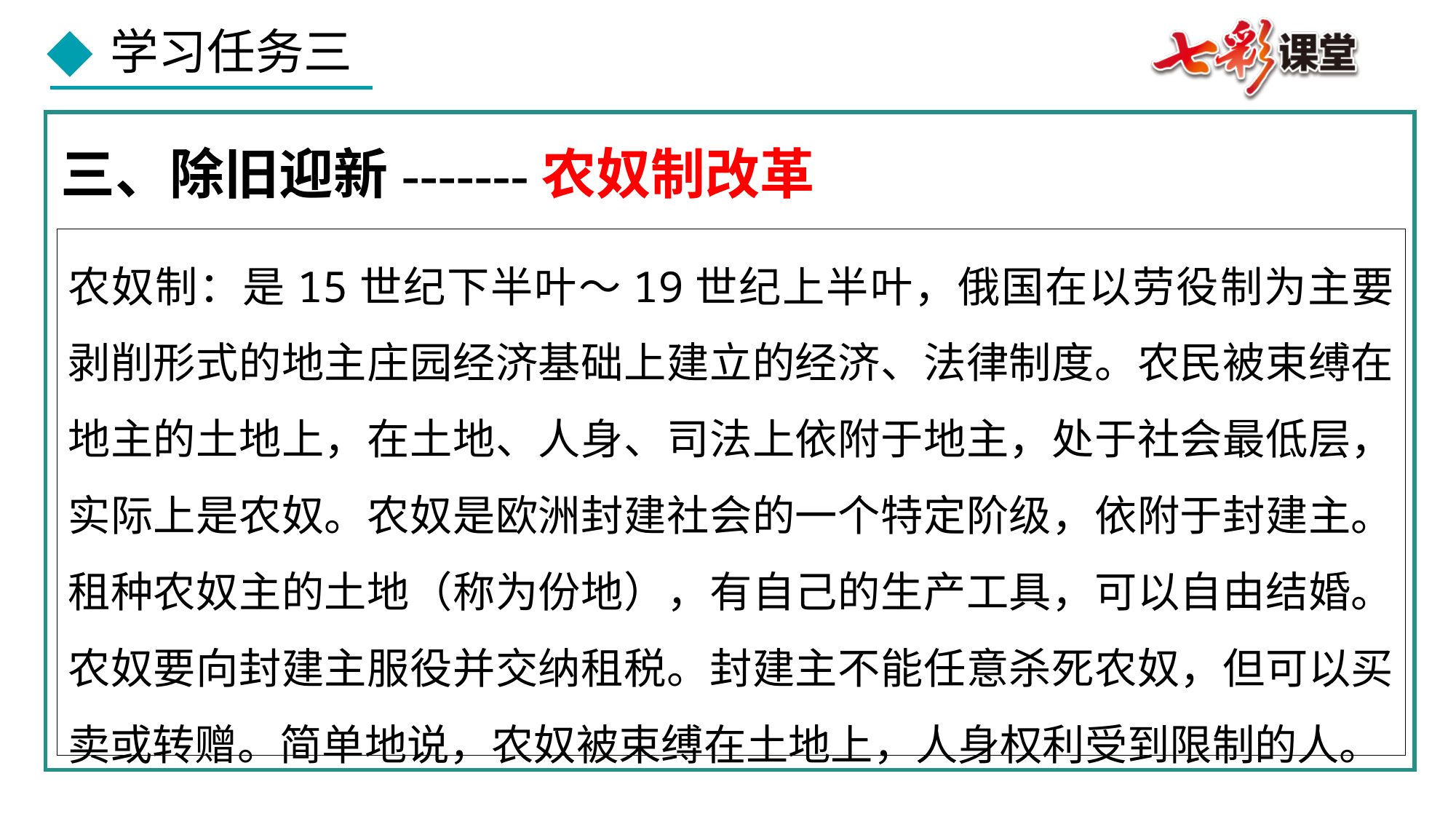

三、除旧迎新-------农奴制改革
农奴制：是15世纪下半叶～19世纪上半叶，俄国在以劳役制为主要剥削形式的地主庄园经济基础上建立的经济、法律制度。农民被束缚在地主的土地上，在土地、人身、司法上依附于地主，处于社会最低层，实际上是农奴。农奴是欧洲封建社会的一个特定阶级，依附于封建主。租种农奴主的土地（称为份地），有自己的生产工具，可以自由结婚。农奴要向封建主服役并交纳租税。封建主不能任意杀死农奴，但可以买卖或转赠。简单地说，农奴被束缚在土地上，人身权利受到限制的人。